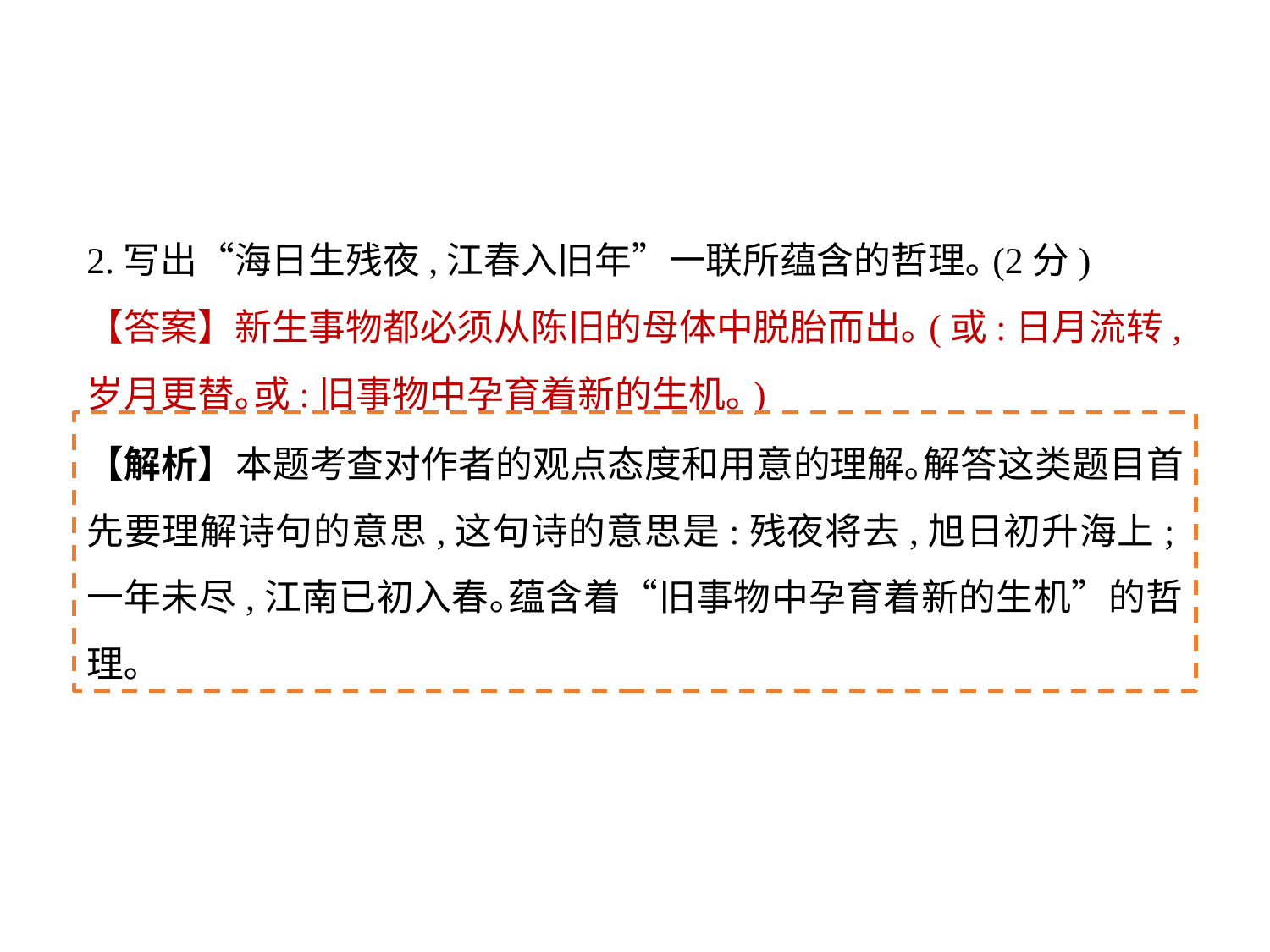

2.写出“海日生残夜,江春入旧年”一联所蕴含的哲理｡(2分)
【答案】新生事物都必须从陈旧的母体中脱胎而出｡(或:日月流转,岁月更替｡或:旧事物中孕育着新的生机｡)
【解析】本题考查对作者的观点态度和用意的理解｡解答这类题目首先要理解诗句的意思,这句诗的意思是:残夜将去,旭日初升海上;一年未尽,江南已初入春｡蕴含着“旧事物中孕育着新的生机”的哲理｡